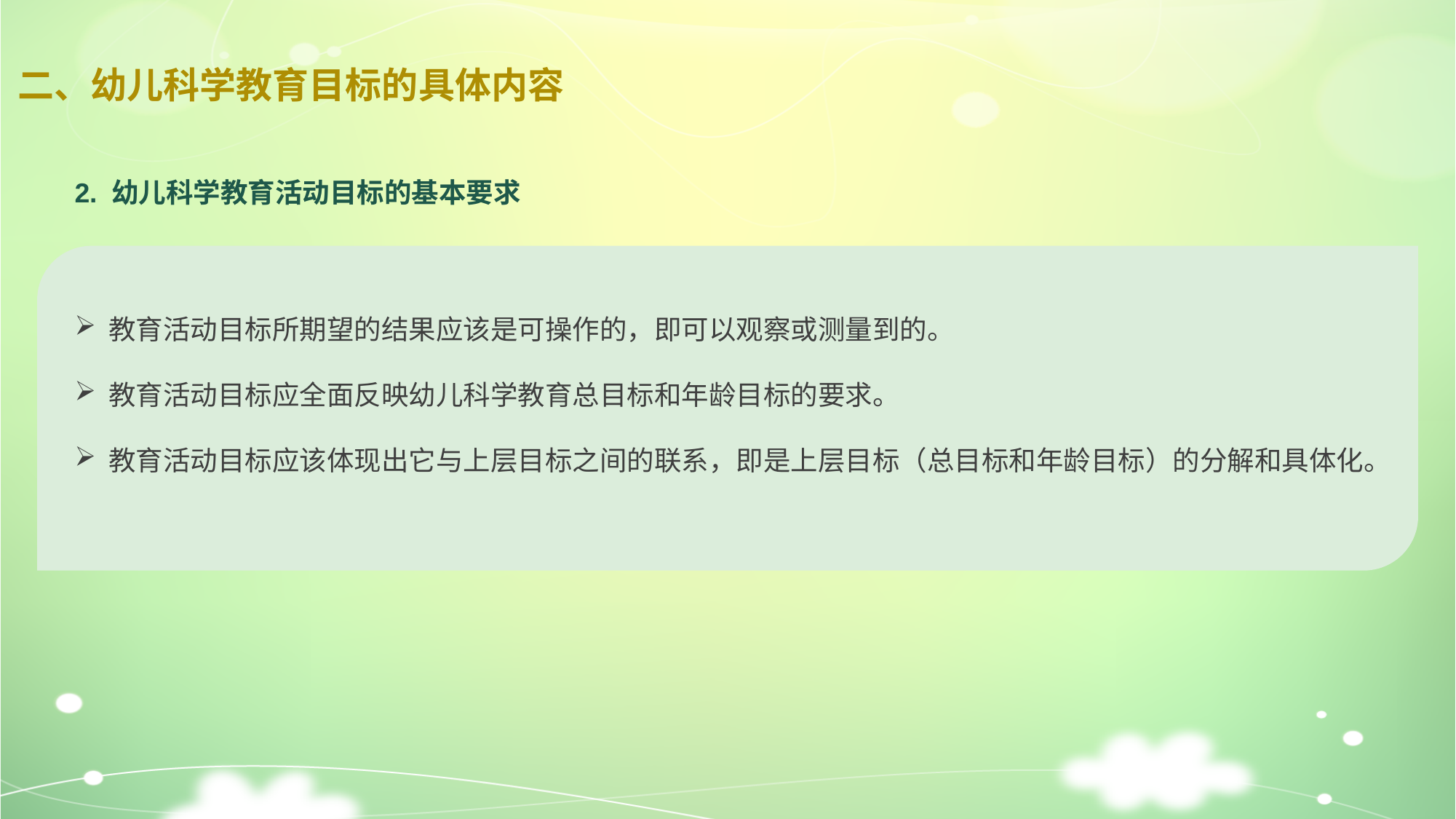

# 二、幼儿科学教育目标的具体内容
2. 幼儿科学教育活动目标的基本要求

教育活动目标所期望的结果应该是可操作的，即可以观察或测量到的。
教育活动目标应全面反映幼儿科学教育总目标和年龄目标的要求。
教育活动目标应该体现出它与上层目标之间的联系，即是上层目标（总目标和年龄目标）的分解和具体化。